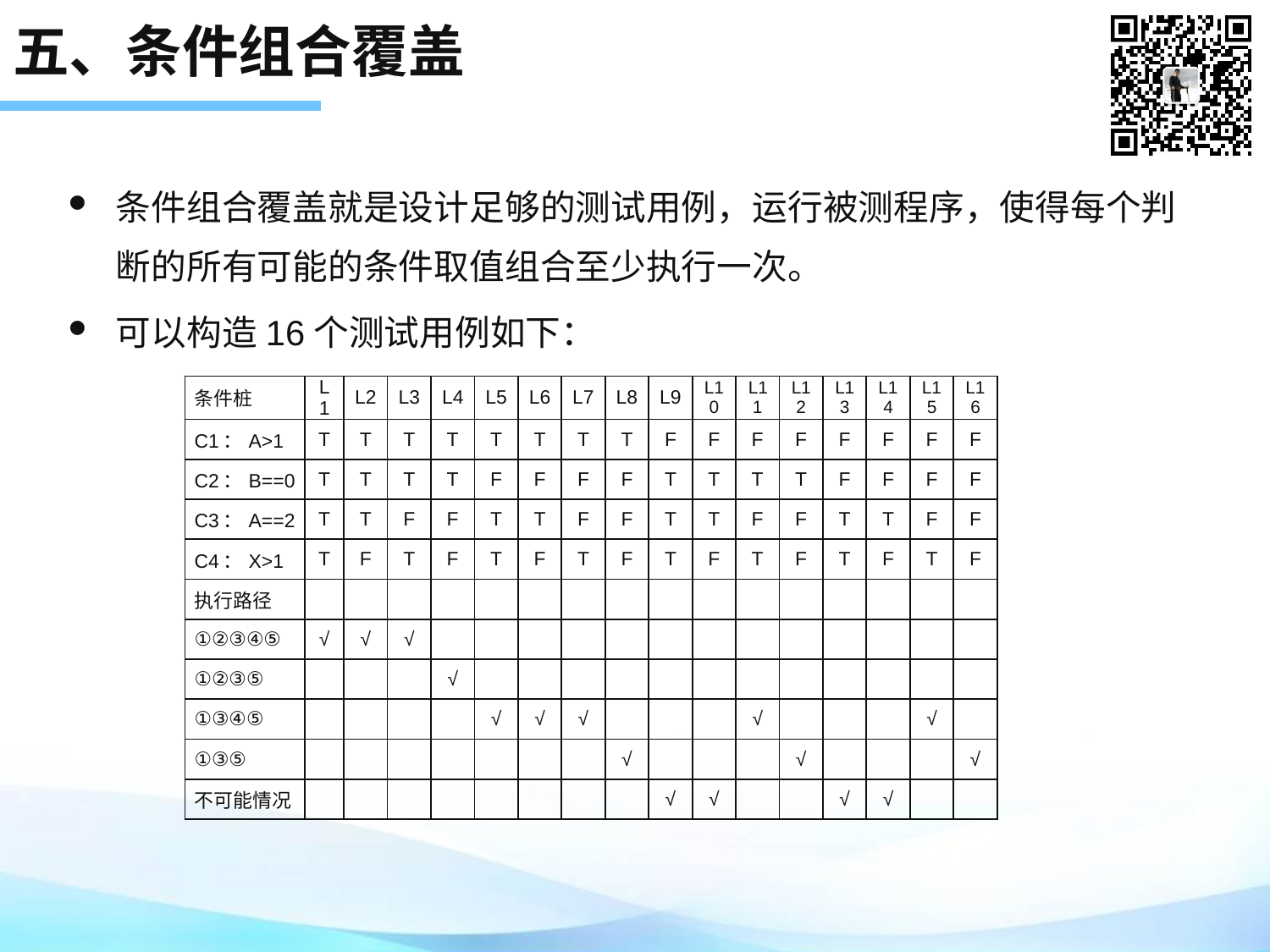

# 五、条件组合覆盖
条件组合覆盖就是设计足够的测试用例，运行被测程序，使得每个判断的所有可能的条件取值组合至少执行一次。
可以构造16个测试用例如下：

| 条件桩 | L1 | L2 | L3 | L4 | L5 | L6 | L7 | L8 | L9 | L10 | L11 | L12 | L13 | L14 | L15 | L16 |
| --- | --- | --- | --- | --- | --- | --- | --- | --- | --- | --- | --- | --- | --- | --- | --- | --- |
| C1：A>1 | T | T | T | T | T | T | T | T | F | F | F | F | F | F | F | F |
| C2：B==0 | T | T | T | T | F | F | F | F | T | T | T | T | F | F | F | F |
| C3：A==2 | T | T | F | F | T | T | F | F | T | T | F | F | T | T | F | F |
| C4：X>1 | T | F | T | F | T | F | T | F | T | F | T | F | T | F | T | F |
| 执行路径 |  |  |  |  |  |  |  |  |  |  |  |  |  |  |  |  |
| ①②③④⑤ | √ | √ | √ |  |  |  |  |  |  |  |  |  |  |  |  |  |
| ①②③⑤ |  |  |  | √ |  |  |  |  |  |  |  |  |  |  |  |  |
| ①③④⑤ |  |  |  |  | √ | √ | √ |  |  |  | √ |  |  |  | √ |  |
| ①③⑤ |  |  |  |  |  |  |  | √ |  |  |  | √ |  |  |  | √ |
| 不可能情况 |  |  |  |  |  |  |  |  | √ | √ |  |  | √ | √ |  |  |